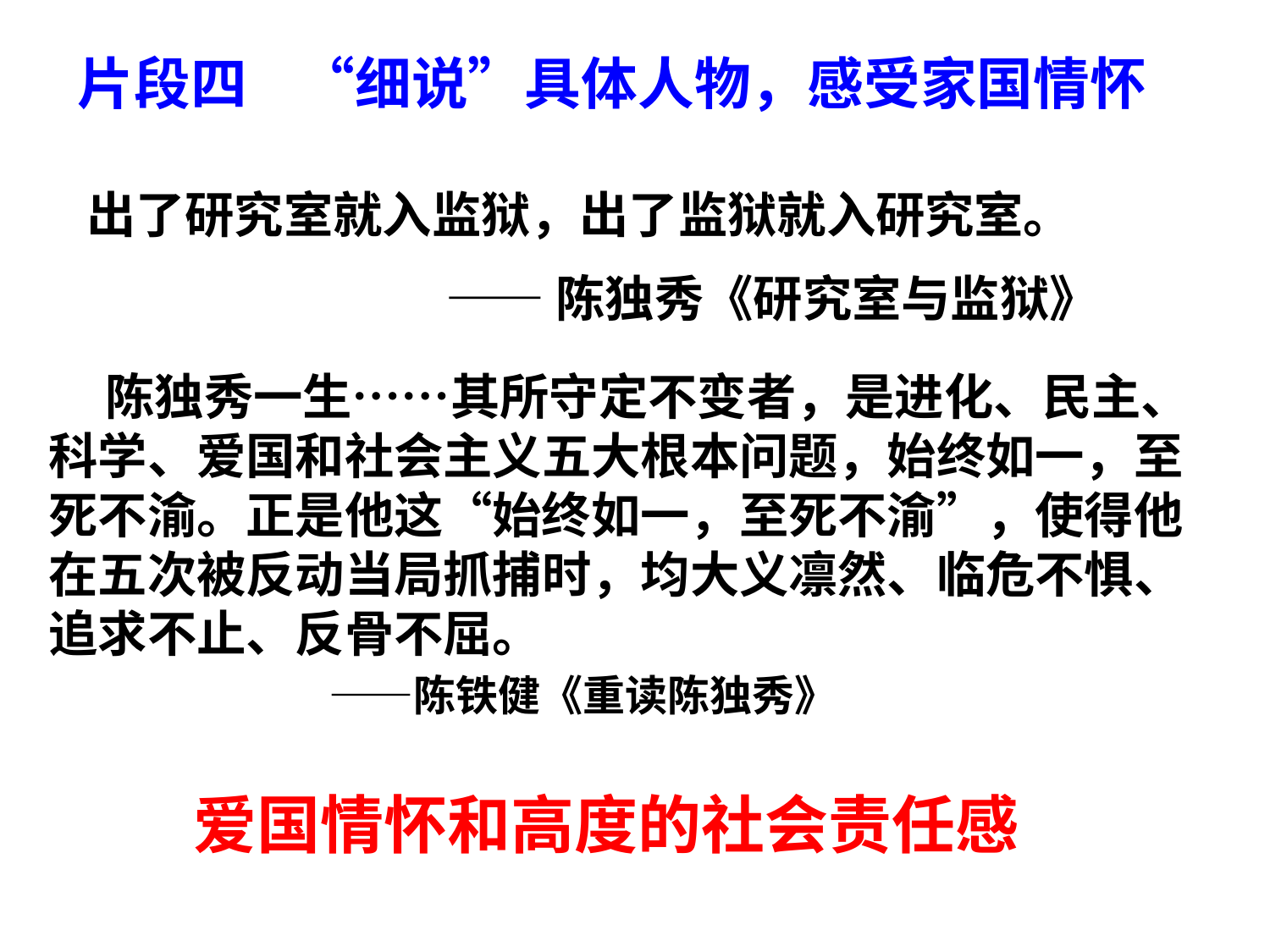

片段四    “细说”具体人物，感受家国情怀
出了研究室就入监狱，出了监狱就入研究室。
                                ——陈独秀《研究室与监狱》
    陈独秀一生……其所守定不变者，是进化、民主、科学、爱国和社会主义五大根本问题，始终如一，至死不渝。正是他这“始终如一，至死不渝”，使得他在五次被反动当局抓捕时，均大义凛然、临危不惧、追求不止、反骨不屈。
                         ——陈铁健《重读陈独秀》
爱国情怀和高度的社会责任感